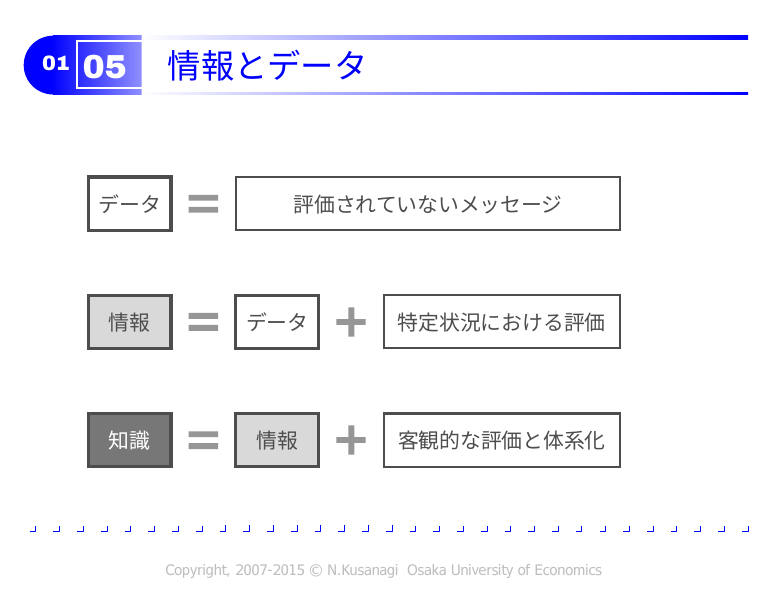

# 05   情報とデータ
データ
評価されていないメッセージ

情報
データ
特定状況における評価

知識
情報
客観的な評価と体系化